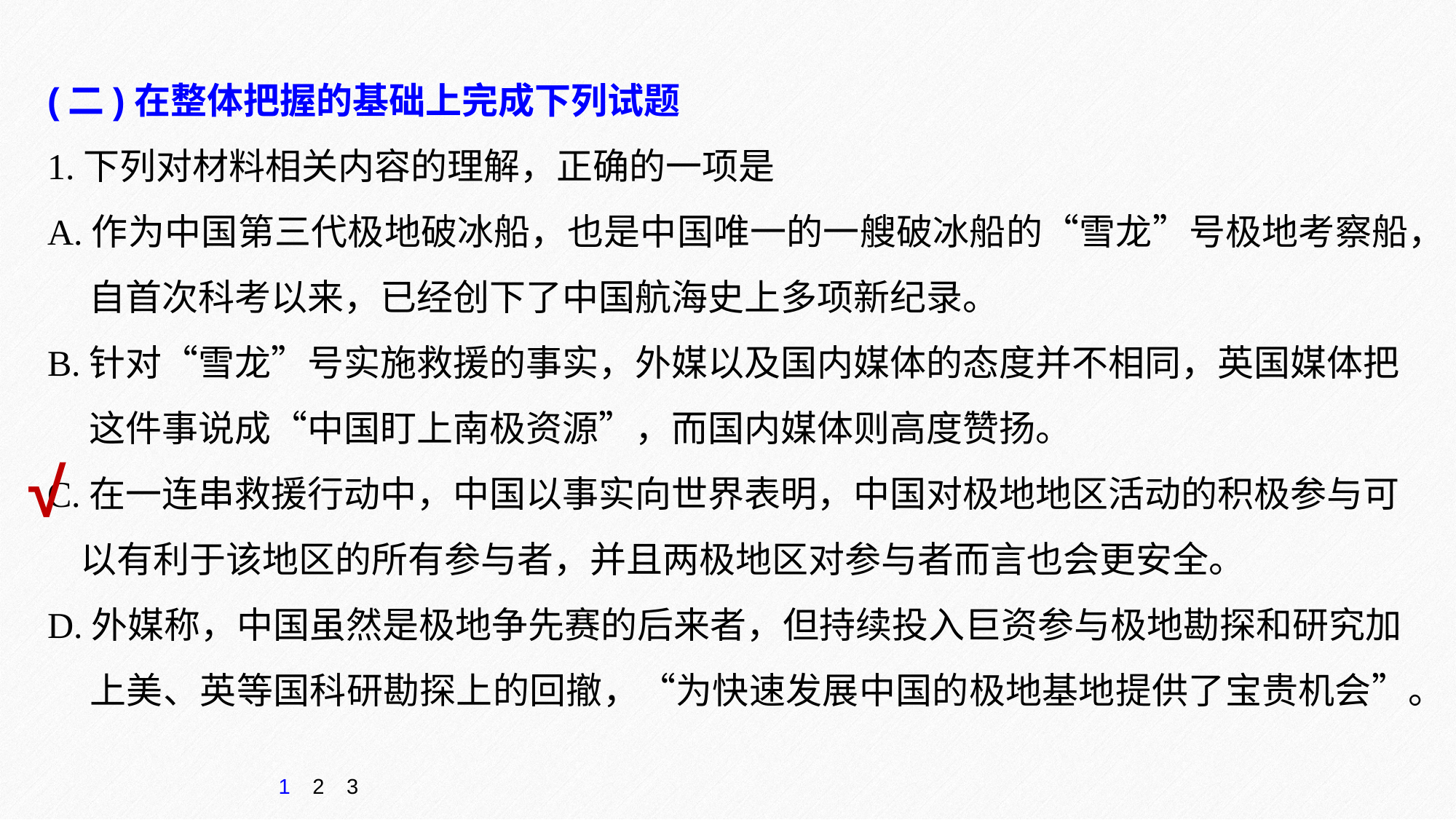

(二)在整体把握的基础上完成下列试题
1.下列对材料相关内容的理解，正确的一项是
A.作为中国第三代极地破冰船，也是中国唯一的一艘破冰船的“雪龙”号极地考察船，
    自首次科考以来，已经创下了中国航海史上多项新纪录。
B.针对“雪龙”号实施救援的事实，外媒以及国内媒体的态度并不相同，英国媒体把
    这件事说成“中国盯上南极资源”，而国内媒体则高度赞扬。
C.在一连串救援行动中，中国以事实向世界表明，中国对极地地区活动的积极参与可
   以有利于该地区的所有参与者，并且两极地区对参与者而言也会更安全。
D.外媒称，中国虽然是极地争先赛的后来者，但持续投入巨资参与极地勘探和研究加
    上美、英等国科研勘探上的回撤，“为快速发展中国的极地基地提供了宝贵机会”。
√
1
2
3